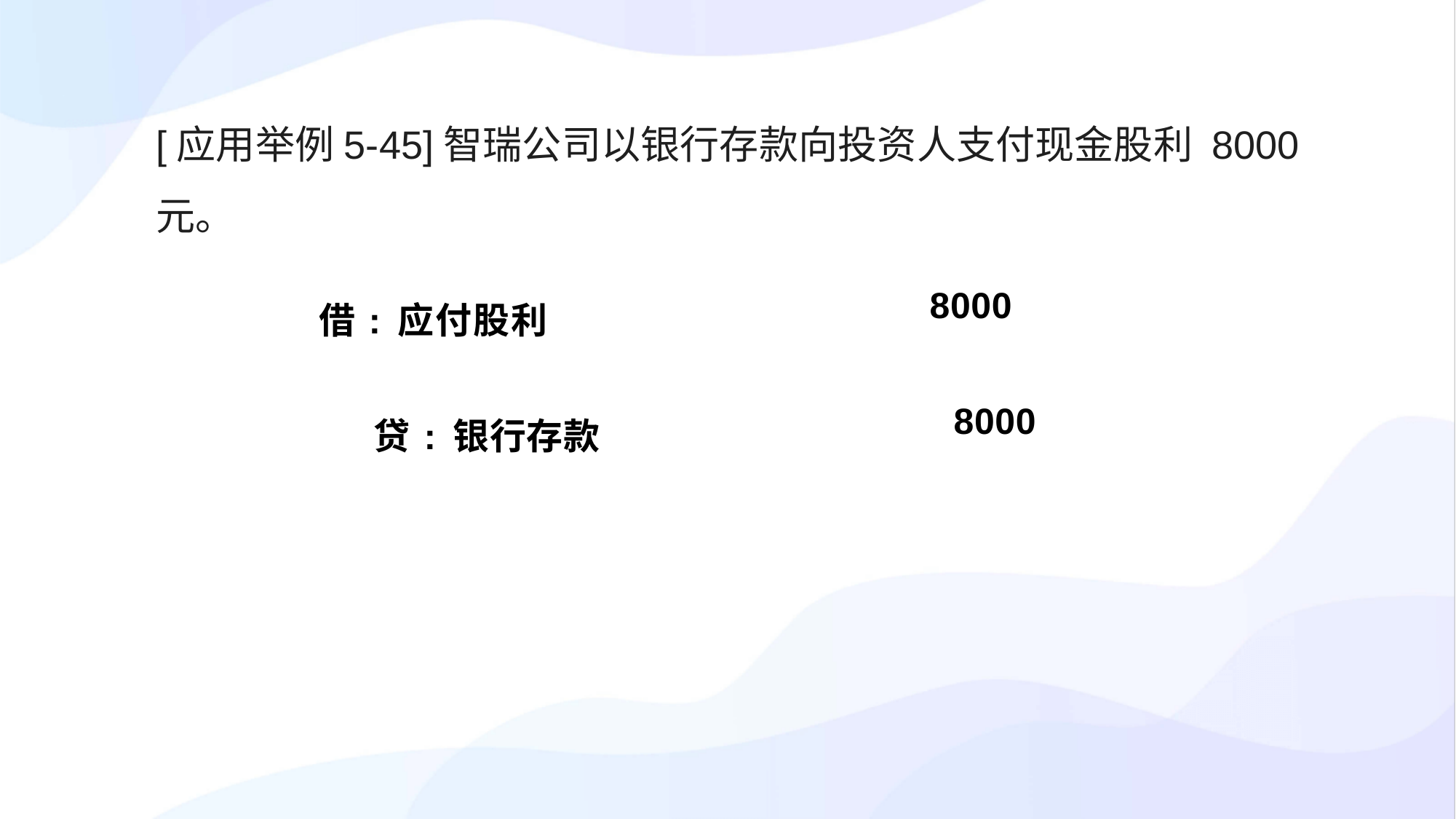

[应用举例5-45]智瑞公司以银行存款向投资人支付现金股利 8000元。
| 借: 应付股利 | 8000 |
| --- | --- |
| 贷: 银行存款 | 8000 |